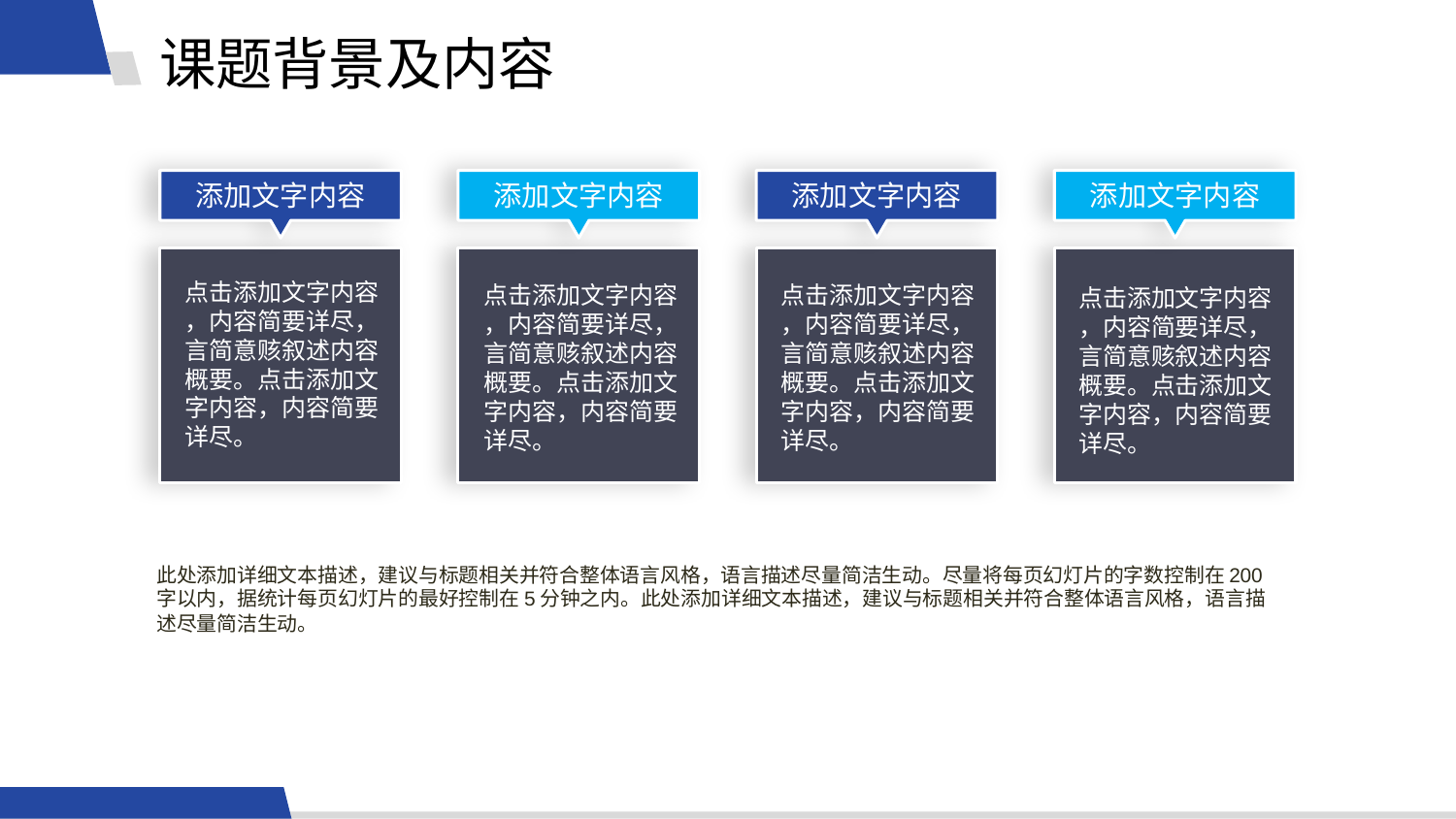

课题背景及内容
添加文字内容

添加文字内容

添加文字内容

添加文字内容

点击添加文字内容
，内容简要详尽，
言简意赅叙述内容
概要。点击添加文
字内容，内容简要
详尽。
点击添加文字内容
，内容简要详尽，
言简意赅叙述内容
概要。点击添加文
字内容，内容简要
详尽。
点击添加文字内容
，内容简要详尽，
言简意赅叙述内容
概要。点击添加文
字内容，内容简要
详尽。
点击添加文字内容
，内容简要详尽，
言简意赅叙述内容
概要。点击添加文
字内容，内容简要
详尽。
此处添加详细文本描述，建议与标题相关并符合整体语言风格，语言描述尽量简洁生动。尽量将每页幻灯片的字数控制在200字以内，据统计每页幻灯片的最好控制在5分钟之内。此处添加详细文本描述，建议与标题相关并符合整体语言风格，语言描述尽量简洁生动。